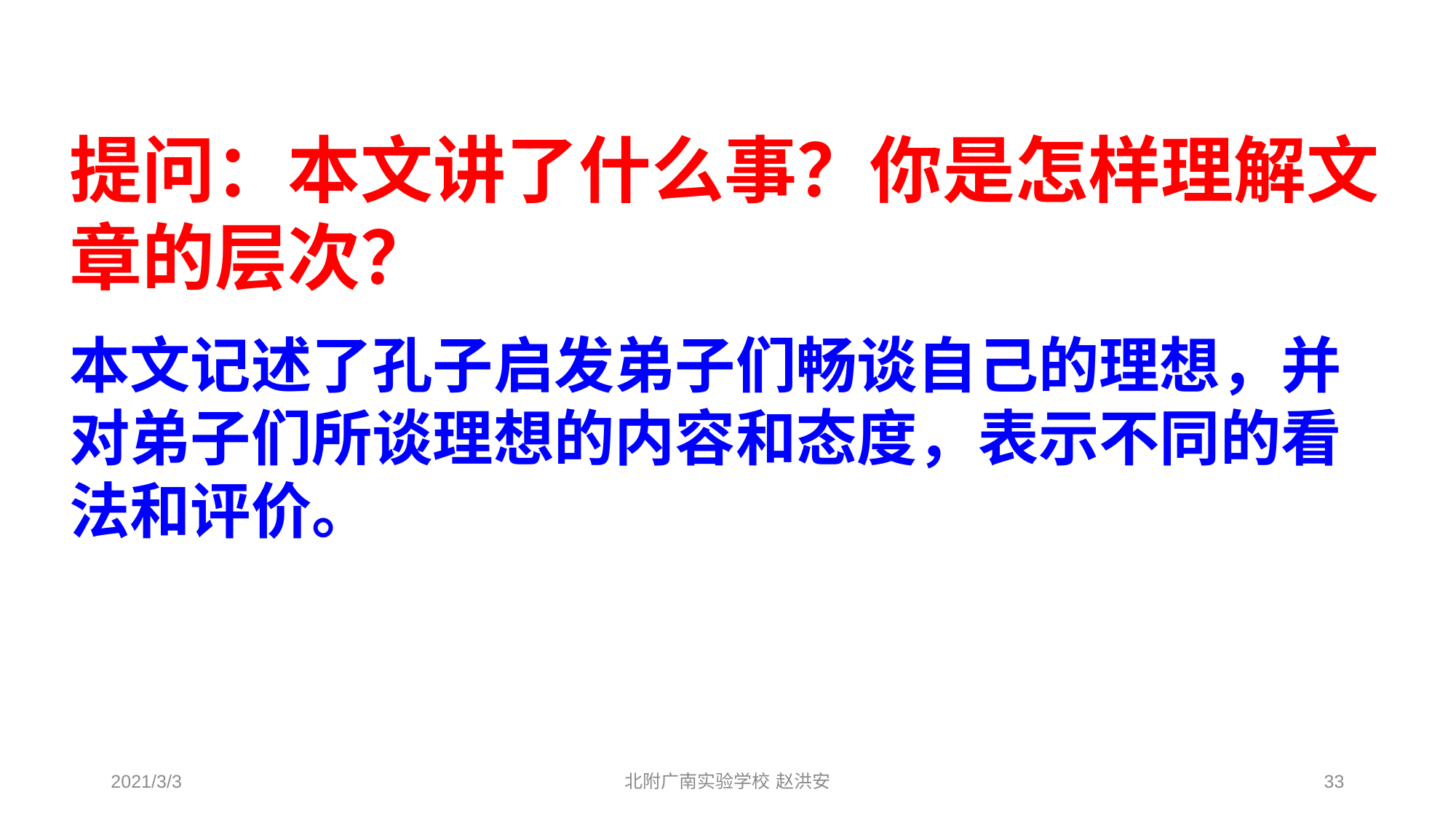

提问：本文讲了什么事？你是怎样理解文章的层次？
本文记述了孔子启发弟子们畅谈自己的理想，并对弟子们所谈理想的内容和态度，表示不同的看法和评价。
2021/3/3
北附广南实验学校 赵洪安
33